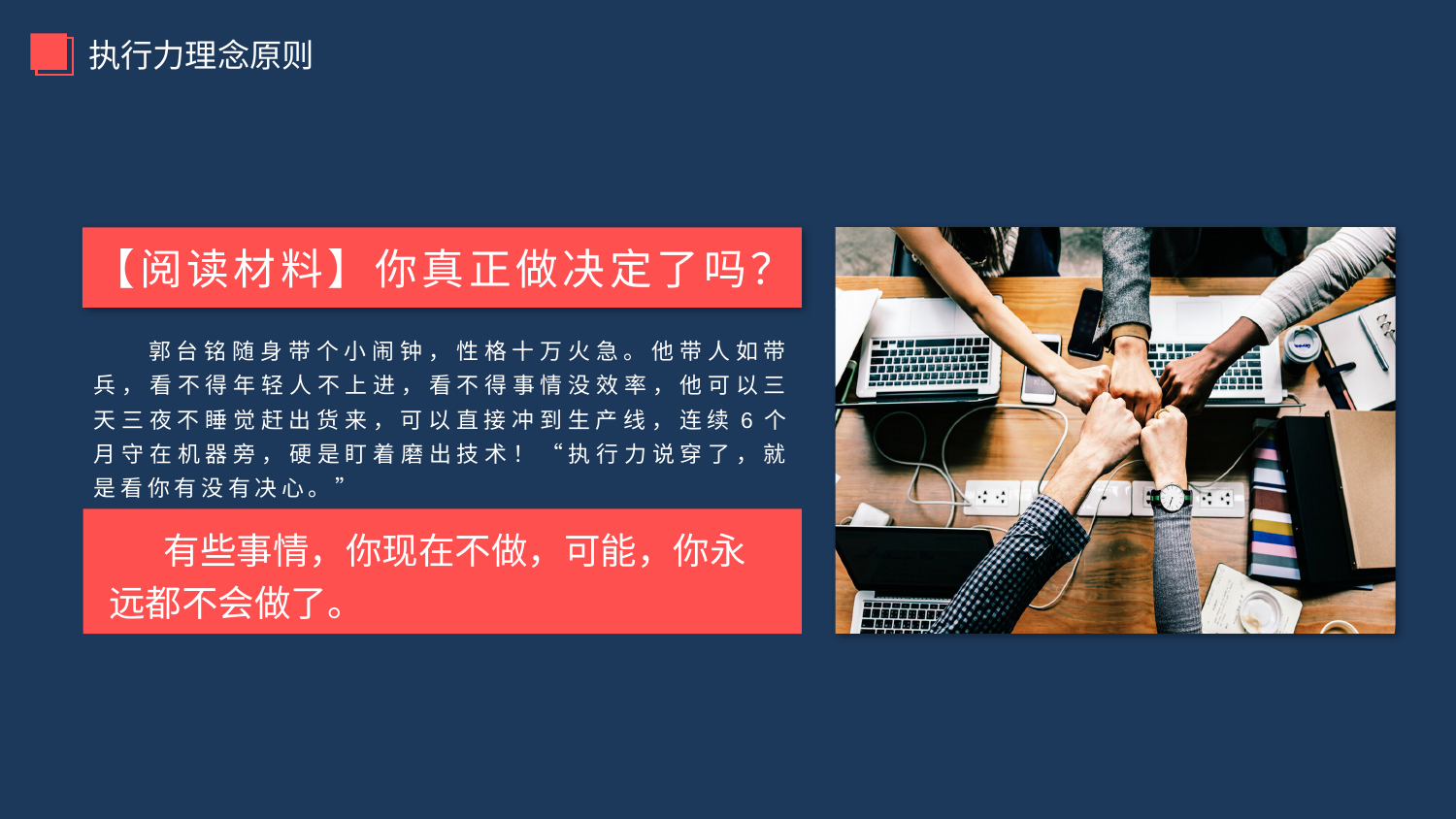

【阅读材料】你真正做决定了吗？
郭台铭随身带个小闹钟，性格十万火急。他带人如带兵，看不得年轻人不上进，看不得事情没效率，他可以三天三夜不睡觉赶出货来，可以直接冲到生产线，连续6个月守在机器旁，硬是盯着磨出技术！“执行力说穿了，就是看你有没有决心。”
有些事情，你现在不做，可能，你永远都不会做了。